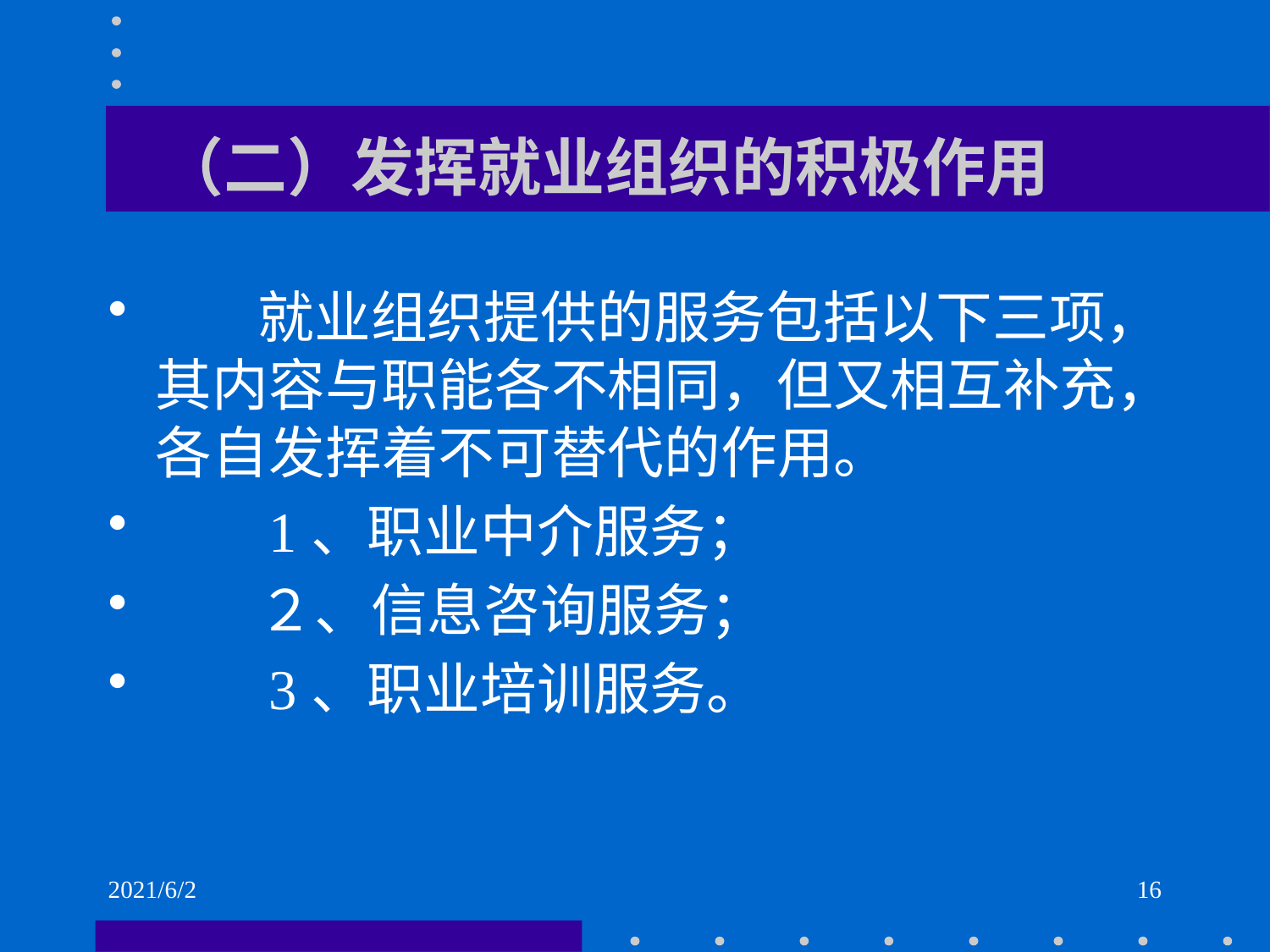

# （二）发挥就业组织的积极作用
       就业组织提供的服务包括以下三项，其内容与职能各不相同，但又相互补充，各自发挥着不可替代的作用。
        1、职业中介服务；
       ２、信息咨询服务；
        3、职业培训服务。
2021/6/2
16